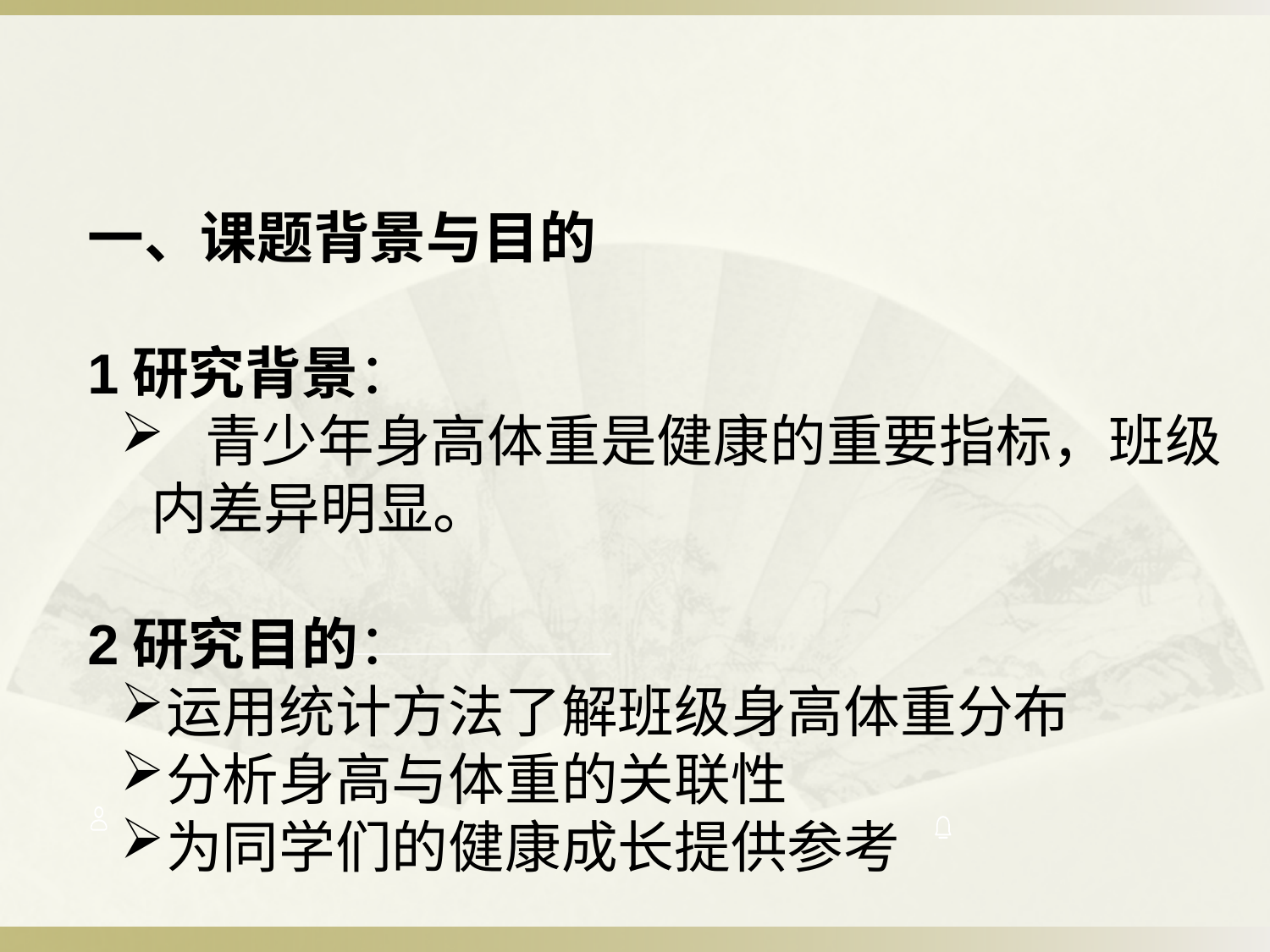

一、课题背景与目的

1研究背景：
  青少年身高体重是健康的重要指标，班级内差异明显。

2研究目的：
运用统计方法了解班级身高体重分布
分析身高与体重的关联性
为同学们的健康成长提供参考